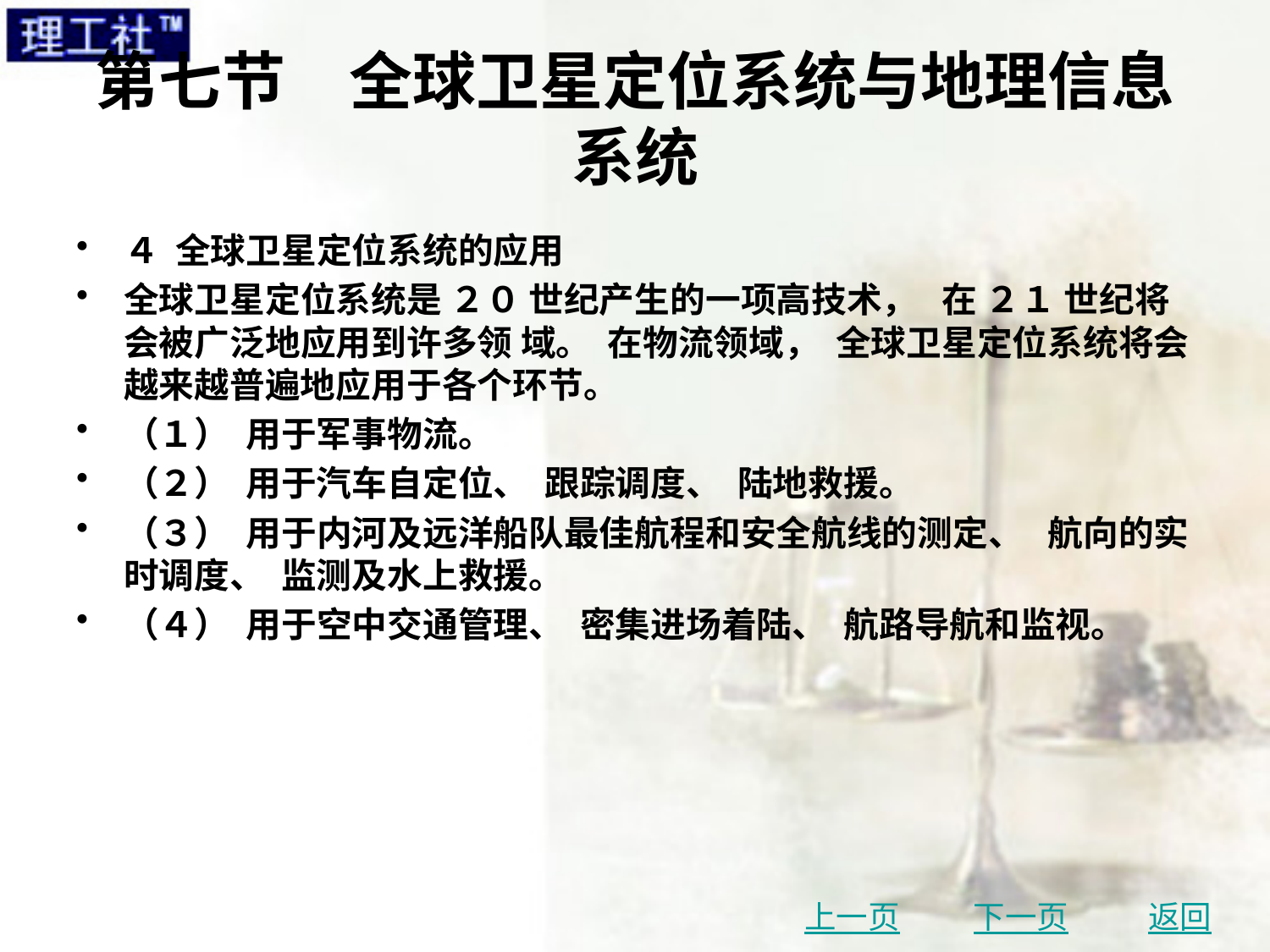

# 第七节　全球卫星定位系统与地理信息系统
４  全球卫星定位系统的应用
全球卫星定位系统是 ２０ 世纪产生的一项高技术，   在 ２１ 世纪将会被广泛地应用到许多领 域。  在物流领域，  全球卫星定位系统将会越来越普遍地应用于各个环节。
（１）  用于军事物流。
（２）  用于汽车自定位、  跟踪调度、  陆地救援。
（３）  用于内河及远洋船队最佳航程和安全航线的测定、   航向的实时调度、  监测及水上救援。
（４）  用于空中交通管理、  密集进场着陆、  航路导航和监视。

上一页
下一页
返回